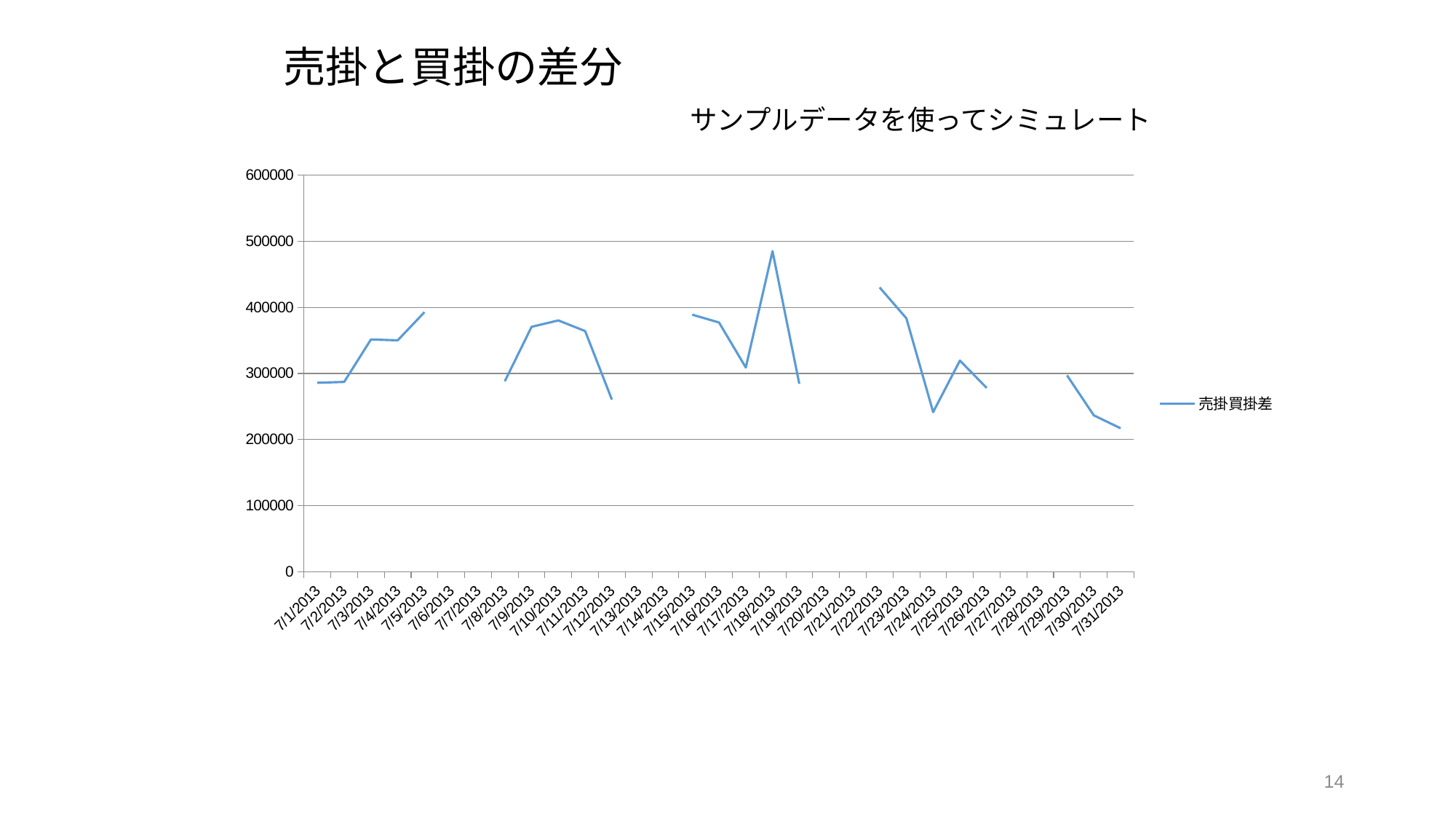

売掛と買掛の差分
サンプルデータを使ってシミュレート

### Chart

| Category |  |
|---|---|
| 41456 | 285975.1000000001 |
| 41457 | 287162.30000000005 |
| 41458 | 351475.0 |
| 41459 | 350119.19999999995 |
| 41460 | 392723.19999999995 |
| 41461 | None |
| 41462 | None |
| 41463 | 288228.5 |
| 41464 | 370553.1000000001 |
| 41465 | 380267.1000000001 |
| 41466 | 364191.80000000005 |
| 41467 | 260487.19999999995 |
| 41468 | None |
| 41469 | None |
| 41470 | 388959.3999999999 |
| 41471 | 377156.19999999995 |
| 41472 | 309025.69999999995 |
| 41473 | 485054.6000000001 |
| 41474 | 284417.5 |
| 41475 | None |
| 41476 | None |
| 41477 | 430191.69999999995 |
| 41478 | 383438.69999999995 |
| 41479 | 241494.0 |
| 41480 | 319542.69999999995 |
| 41481 | 278146.19999999995 |
| 41482 | None |
| 41483 | None |
| 41484 | 297120.5 |
| 41485 | 236555.0 |
| 41486 | 217028.1000000001 |
14